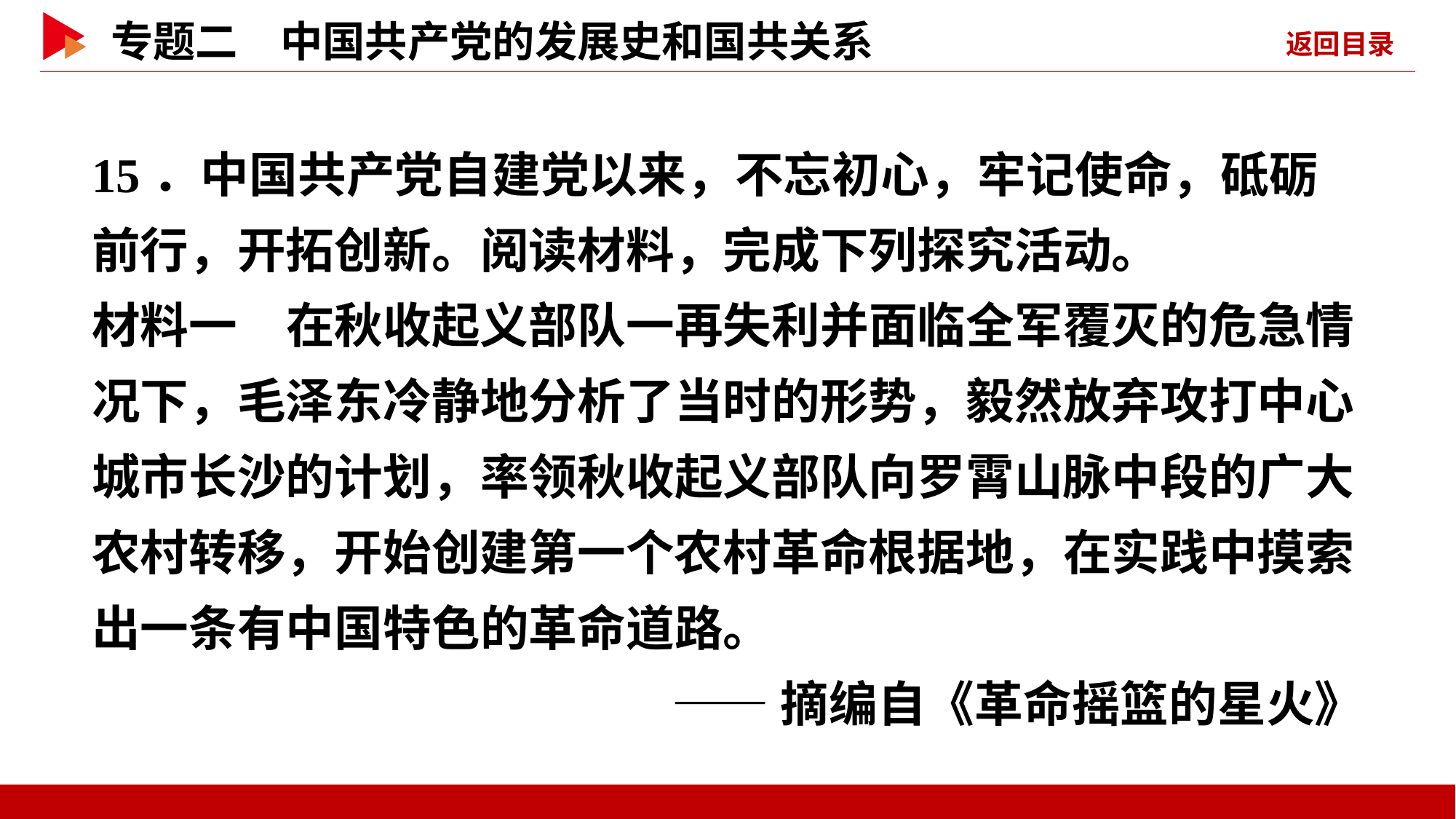

15．中国共产党自建党以来，不忘初心，牢记使命，砥砺前行，开拓创新。阅读材料，完成下列探究活动。
材料一　在秋收起义部队一再失利并面临全军覆灭的危急情况下，毛泽东冷静地分析了当时的形势，毅然放弃攻打中心城市长沙的计划，率领秋收起义部队向罗霄山脉中段的广大农村转移，开始创建第一个农村革命根据地，在实践中摸索出一条有中国特色的革命道路。
——摘编自《革命摇篮的星火》